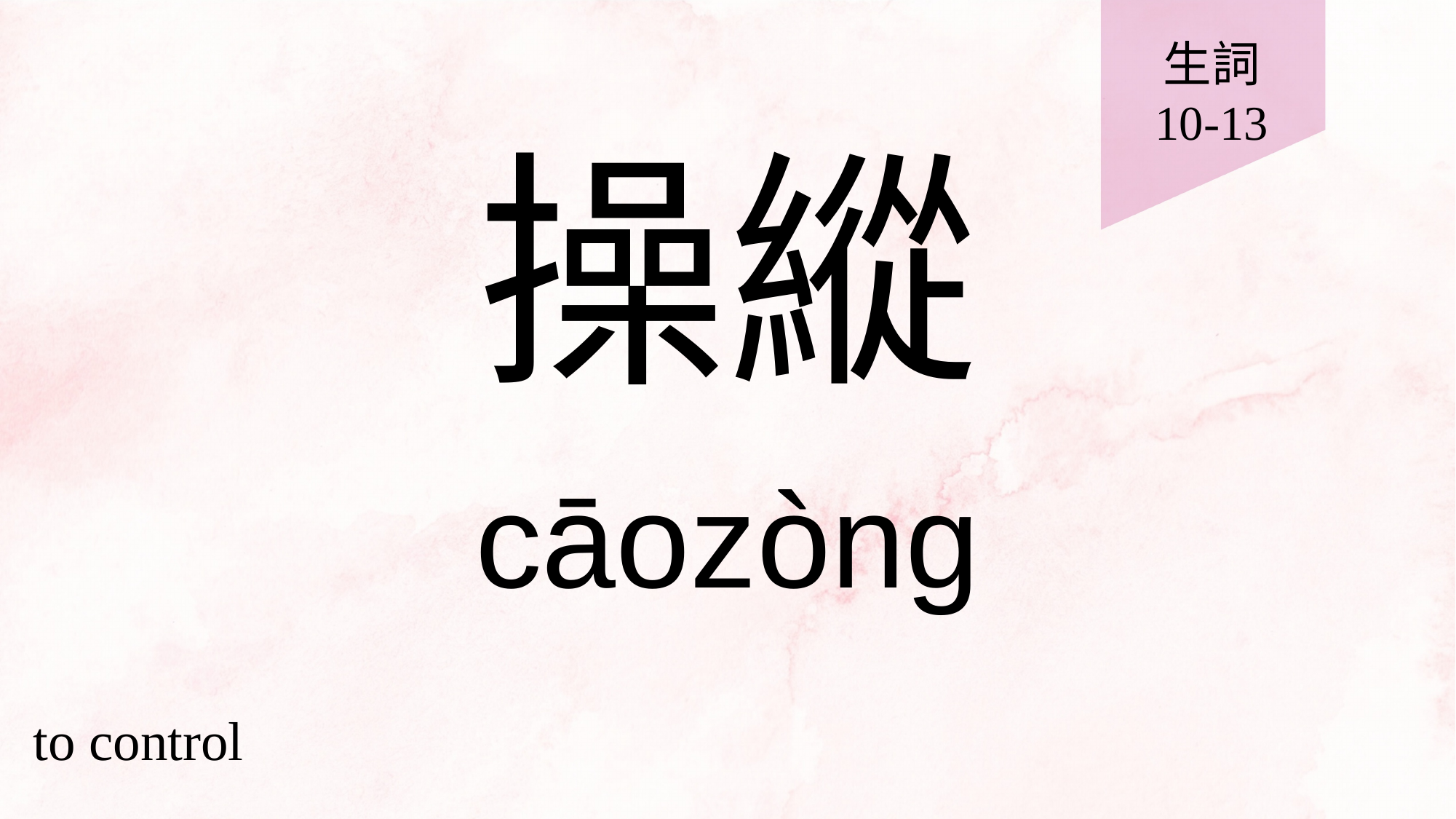

生詞
10-13
# 操縱
cāozòng
to control